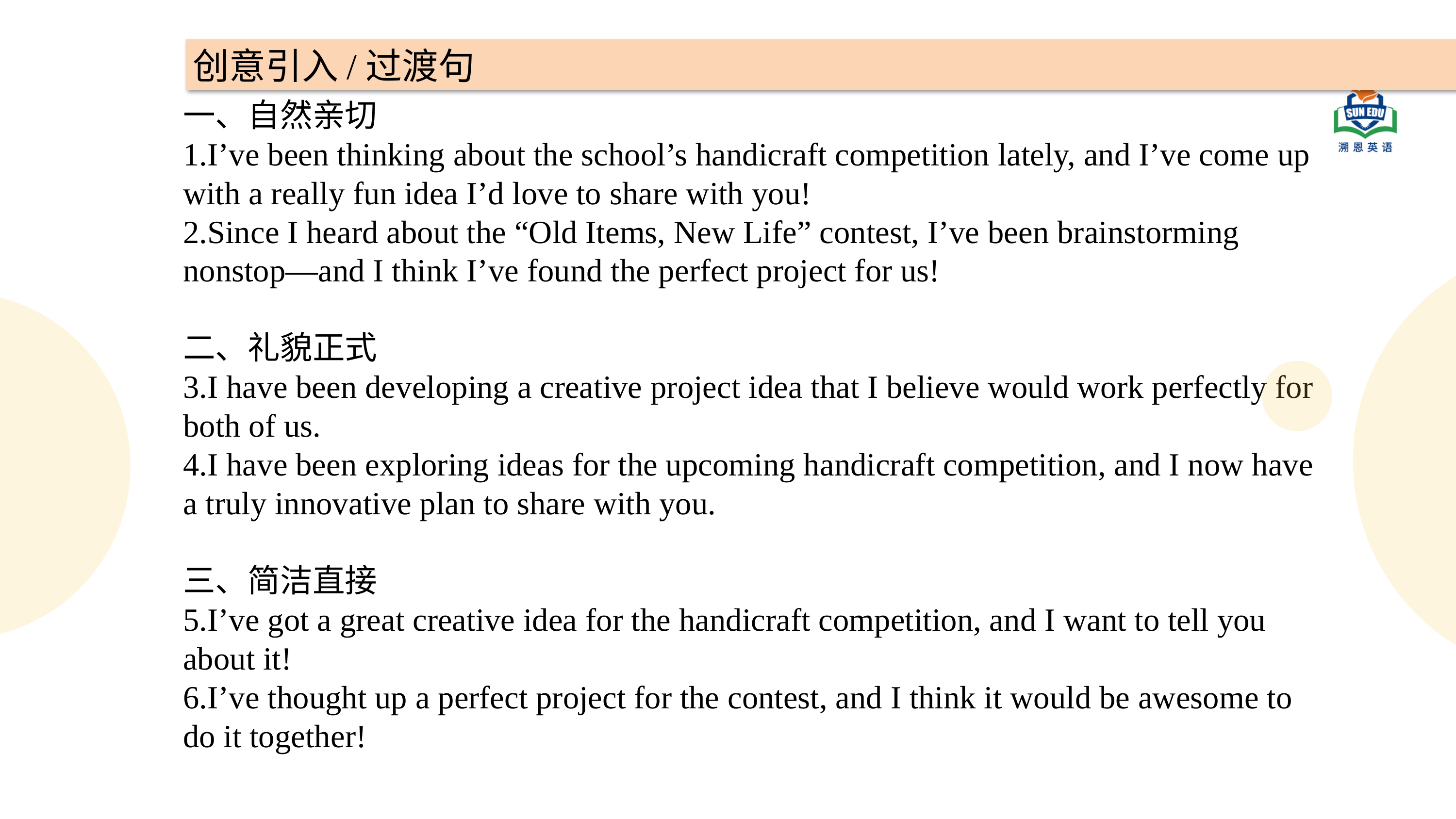

创意引入/过渡句
一、自然亲切
I’ve been thinking about the school’s handicraft competition lately, and I’ve come up with a really fun idea I’d love to share with you!
Since I heard about the “Old Items, New Life” contest, I’ve been brainstorming nonstop—and I think I’ve found the perfect project for us!
二、礼貌正式
I have been developing a creative project idea that I believe would work perfectly for both of us.
I have been exploring ideas for the upcoming handicraft competition, and I now have a truly innovative plan to share with you.
三、简洁直接
I’ve got a great creative idea for the handicraft competition, and I want to tell you about it!
I’ve thought up a perfect project for the contest, and I think it would be awesome to do it together!